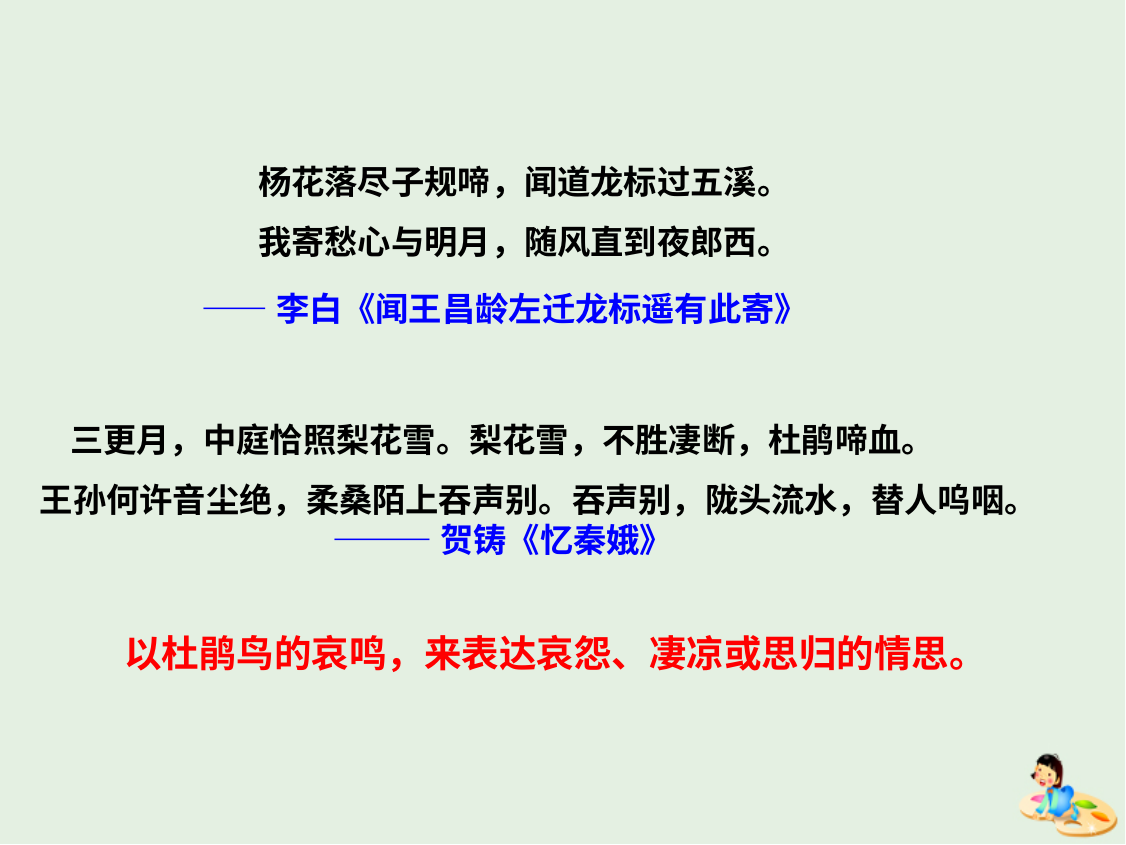

杨花落尽子规啼，闻道龙标过五溪。
我寄愁心与明月，随风直到夜郎西。
                   ——李白《闻王昌龄左迁龙标遥有此寄》
   三更月，中庭恰照梨花雪。梨花雪，不胜凄断，杜鹃啼血。
王孙何许音尘绝，柔桑陌上吞声别。吞声别，陇头流水，替人呜咽。
                                       ———贺铸《忆秦娥》
以杜鹃鸟的哀鸣，来表达哀怨、凄凉或思归的情思。